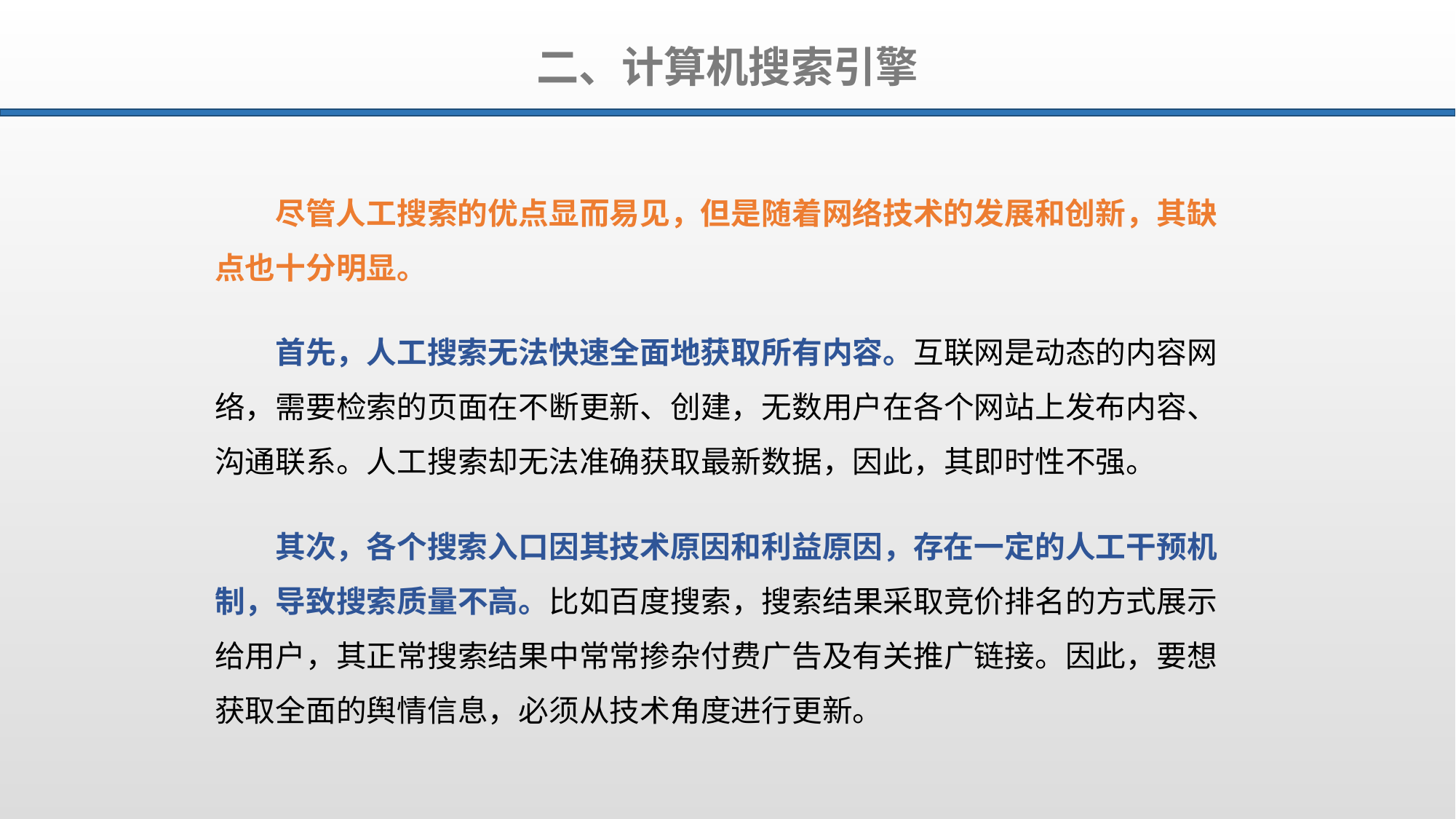

二、计算机搜索引擎

尽管人工搜索的优点显而易见，但是随着网络技术的发展和创新，其缺点也十分明显。
首先，人工搜索无法快速全面地获取所有内容。互联网是动态的内容网络，需要检索的页面在不断更新、创建，无数用户在各个网站上发布内容、沟通联系。人工搜索却无法准确获取最新数据，因此，其即时性不强。
其次，各个搜索入口因其技术原因和利益原因，存在一定的人工干预机制，导致搜索质量不高。比如百度搜索，搜索结果采取竞价排名的方式展示给用户，其正常搜索结果中常常掺杂付费广告及有关推广链接。因此，要想获取全面的舆情信息，必须从技术角度进行更新。